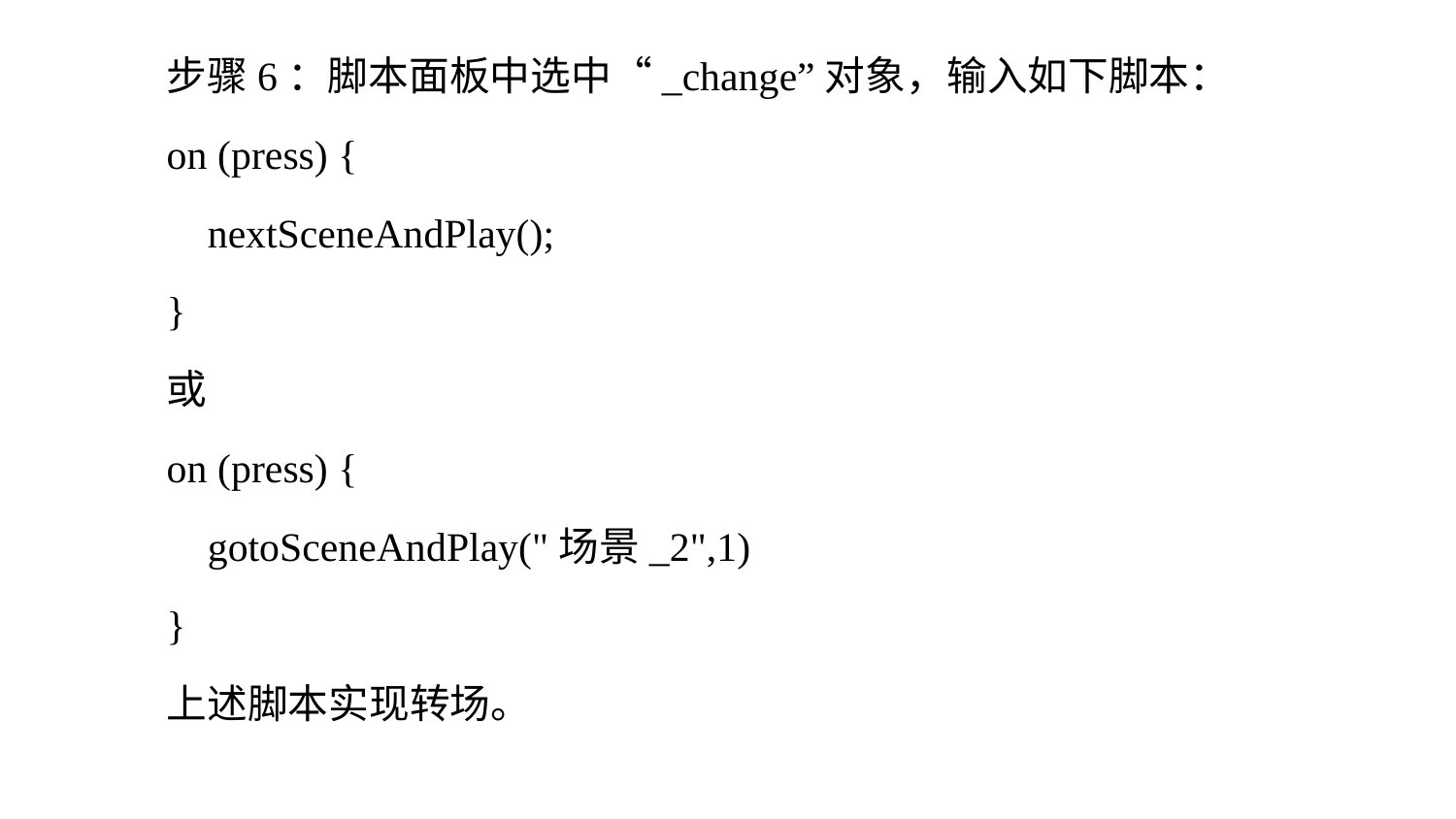

步骤6：脚本面板中选中“_change”对象，输入如下脚本：
on (press) {
    nextSceneAndPlay();
}
或
on (press) {
    gotoSceneAndPlay("场景_2",1)
}
上述脚本实现转场。